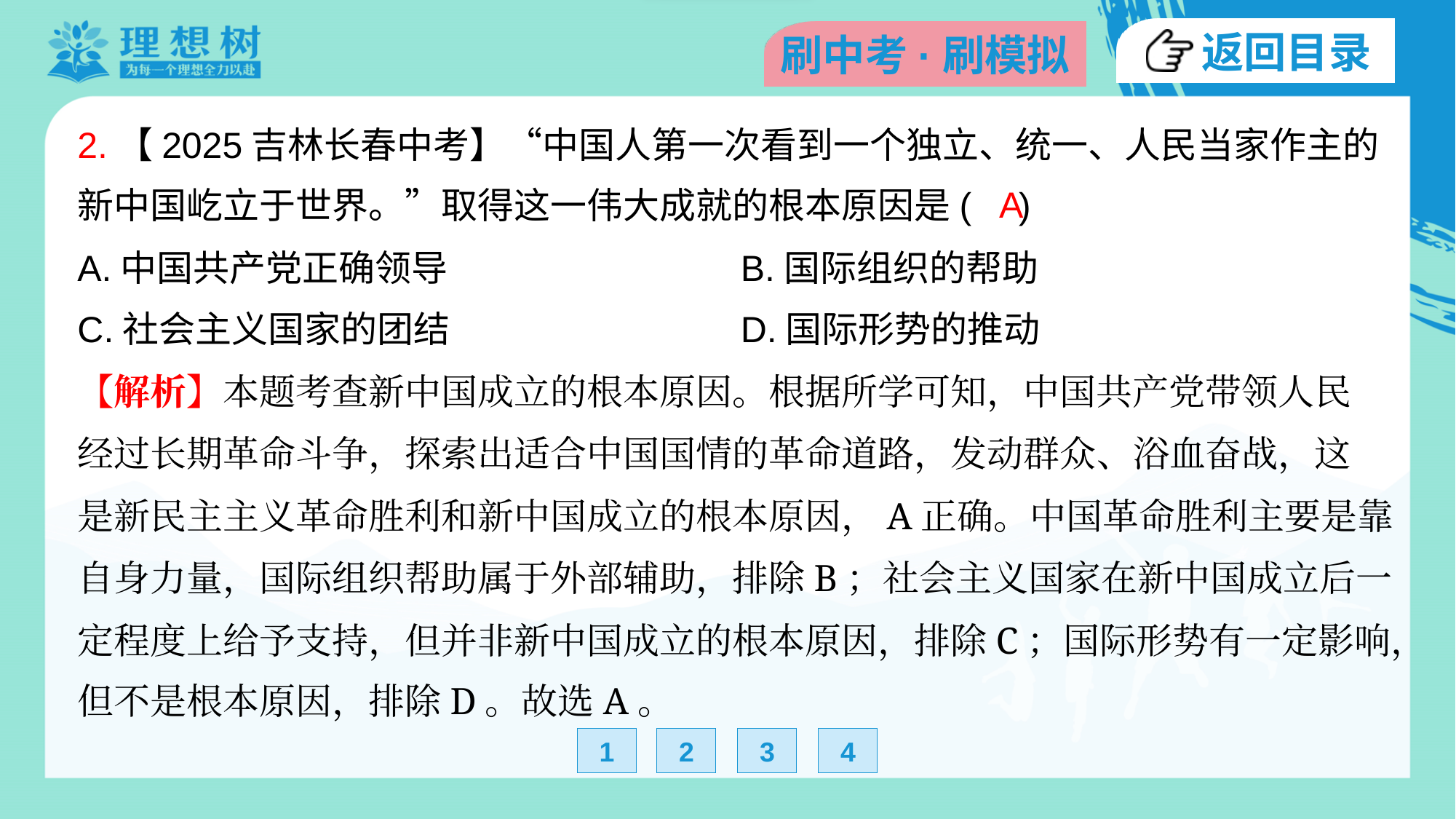

2.【2025吉林长春中考】“中国人第一次看到一个独立、统一、人民当家作主的
新中国屹立于世界。”取得这一伟大成就的根本原因是(     )
A
A.中国共产党正确领导	B.国际组织的帮助
C.社会主义国家的团结	D.国际形势的推动
【解析】本题考查新中国成立的根本原因。根据所学可知，中国共产党带领人民
经过长期革命斗争，探索出适合中国国情的革命道路，发动群众、浴血奋战，这
是新民主主义革命胜利和新中国成立的根本原因，A正确。中国革命胜利主要是靠
自身力量，国际组织帮助属于外部辅助，排除B；社会主义国家在新中国成立后一
定程度上给予支持，但并非新中国成立的根本原因，排除C；国际形势有一定影响，
但不是根本原因，排除D。故选A。